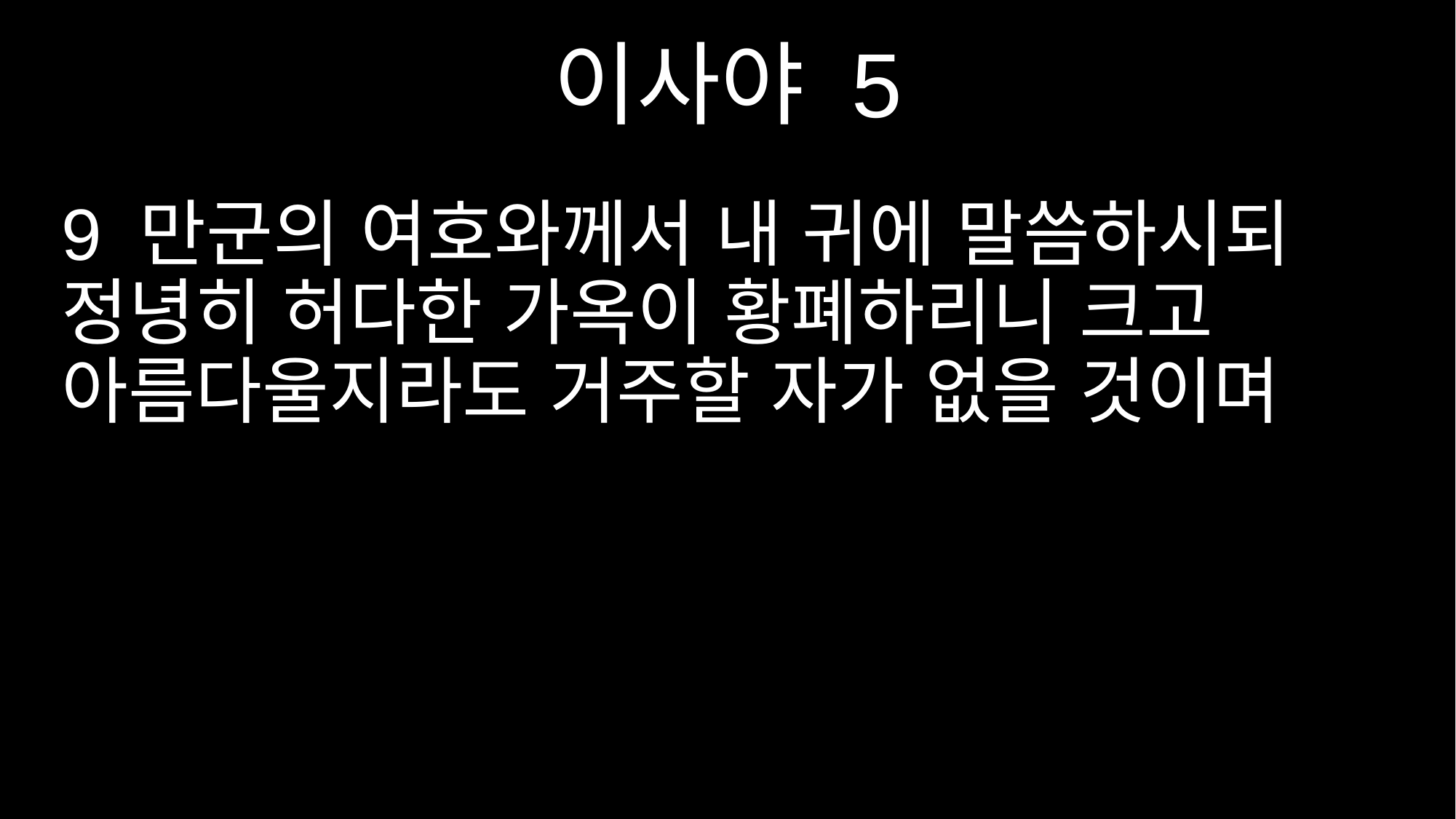

이사야 5
9 만군의 여호와께서 내 귀에 말씀하시되 정녕히 허다한 가옥이 황폐하리니 크고 아름다울지라도 거주할 자가 없을 것이며